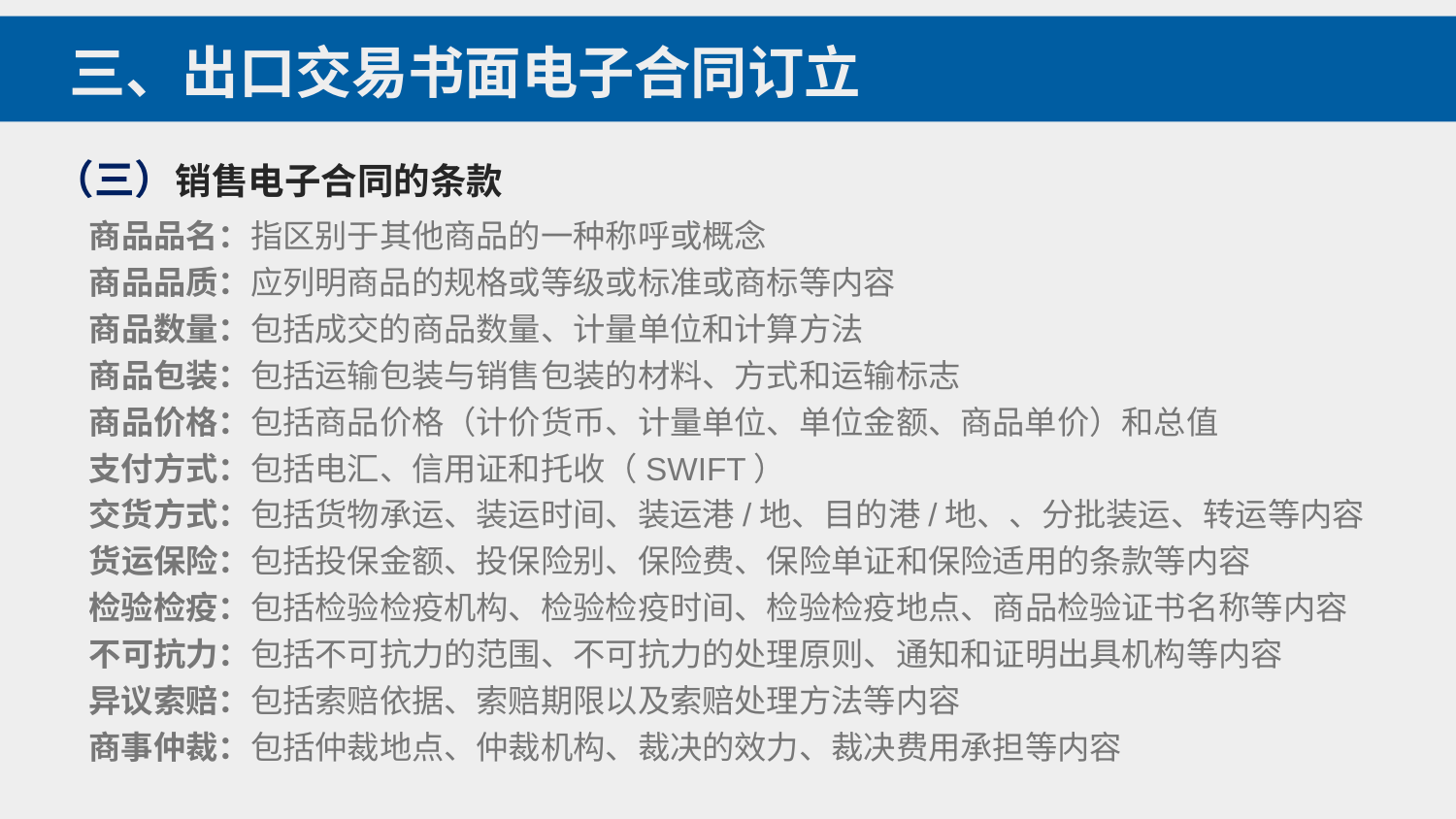

三、出口交易书面电子合同订立
（三）销售电子合同的条款
商品品名：指区别于其他商品的一种称呼或概念
商品品质：应列明商品的规格或等级或标准或商标等内容
商品数量：包括成交的商品数量、计量单位和计算方法
商品包装：包括运输包装与销售包装的材料、方式和运输标志
商品价格：包括商品价格（计价货币、计量单位、单位金额、商品单价）和总值
支付方式：包括电汇、信用证和托收（SWIFT）
交货方式：包括货物承运、装运时间、装运港/地、目的港/地、、分批装运、转运等内容
货运保险：包括投保金额、投保险别、保险费、保险单证和保险适用的条款等内容
检验检疫：包括检验检疫机构、检验检疫时间、检验检疫地点、商品检验证书名称等内容
不可抗力：包括不可抗力的范围、不可抗力的处理原则、通知和证明出具机构等内容
异议索赔：包括索赔依据、索赔期限以及索赔处理方法等内容
商事仲裁：包括仲裁地点、仲裁机构、裁决的效力、裁决费用承担等内容